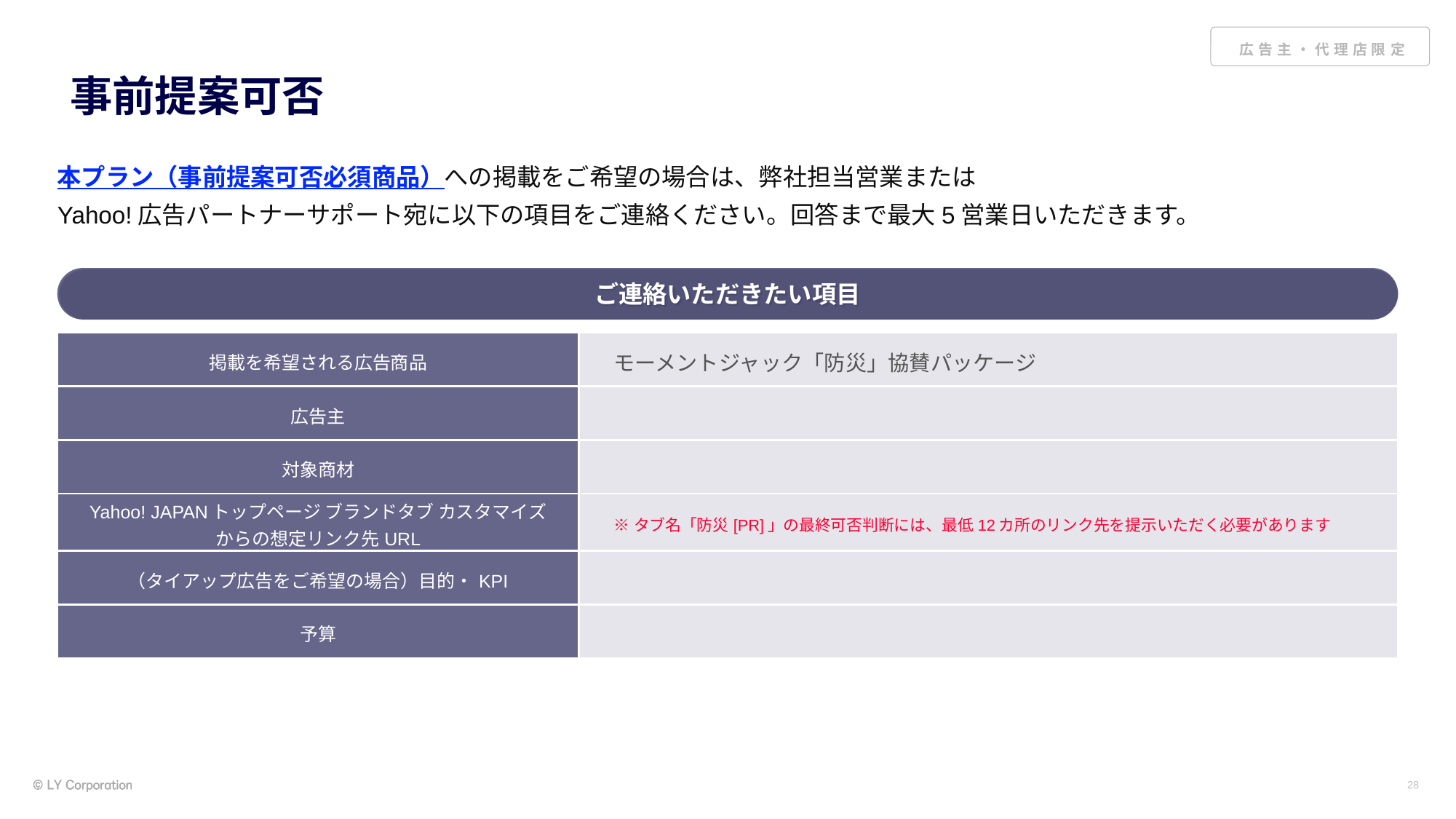

# 事前提案可否
本プラン（事前提案可否必須商品）への掲載をご希望の場合は、弊社担当営業または
Yahoo!広告パートナーサポート宛に以下の項目をご連絡ください。回答まで最大5営業日いただきます。
ご連絡いただきたい項目
| 掲載を希望される広告商品 | モーメントジャック「防災」協賛パッケージ |
| --- | --- |
| 広告主 |  |
| 対象商材 |  |
| Yahoo! JAPANトップページ ブランドタブ カスタマイズ からの想定リンク先URL | ※タブ名「防災[PR]」の最終可否判断には、最低12カ所のリンク先を提示いただく必要があります |
| （タイアップ広告をご希望の場合）目的・KPI |  |
| 予算 |  |